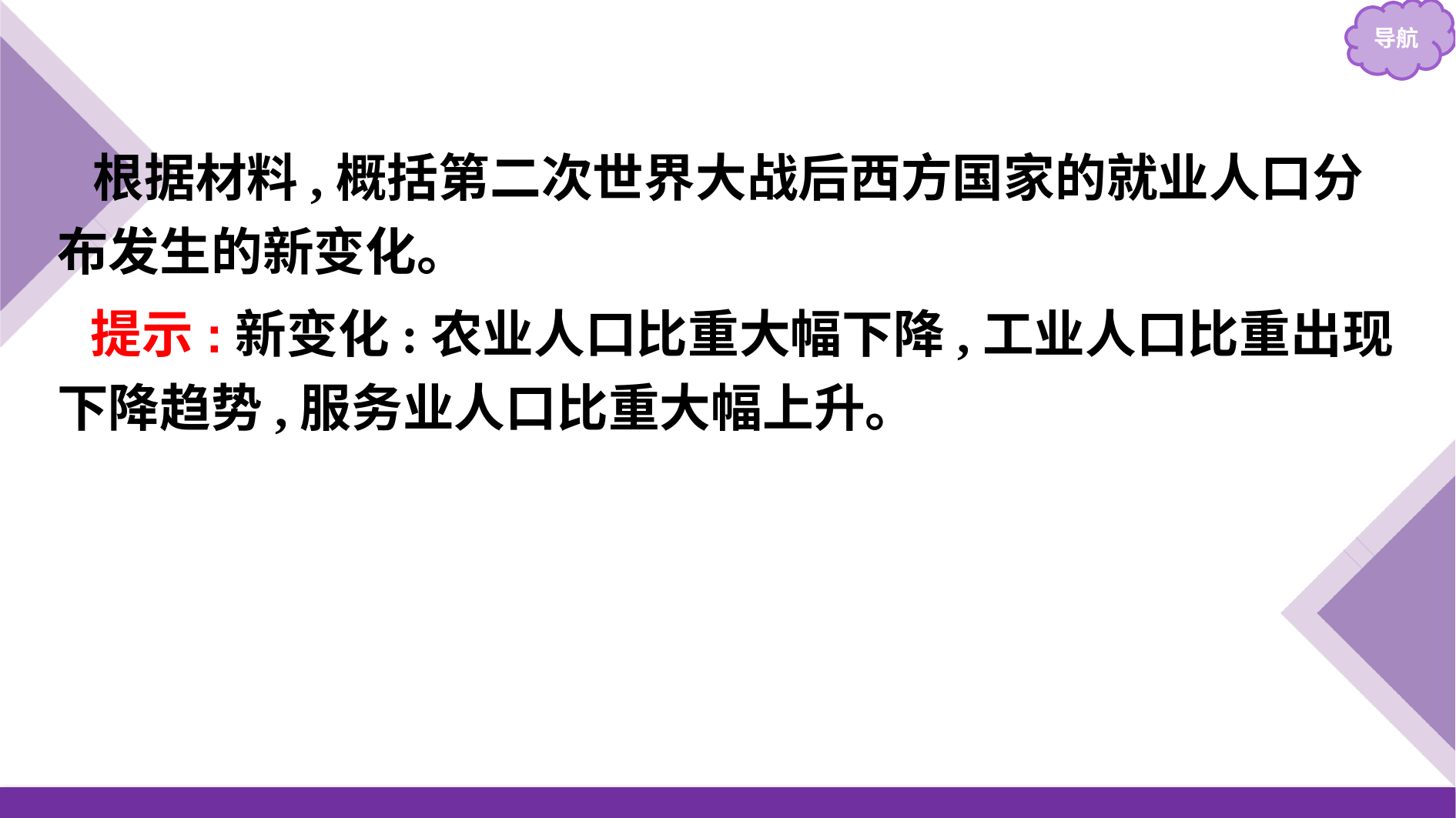

根据材料,概括第二次世界大战后西方国家的就业人口分布发生的新变化。
提示:新变化:农业人口比重大幅下降,工业人口比重出现下降趋势,服务业人口比重大幅上升。